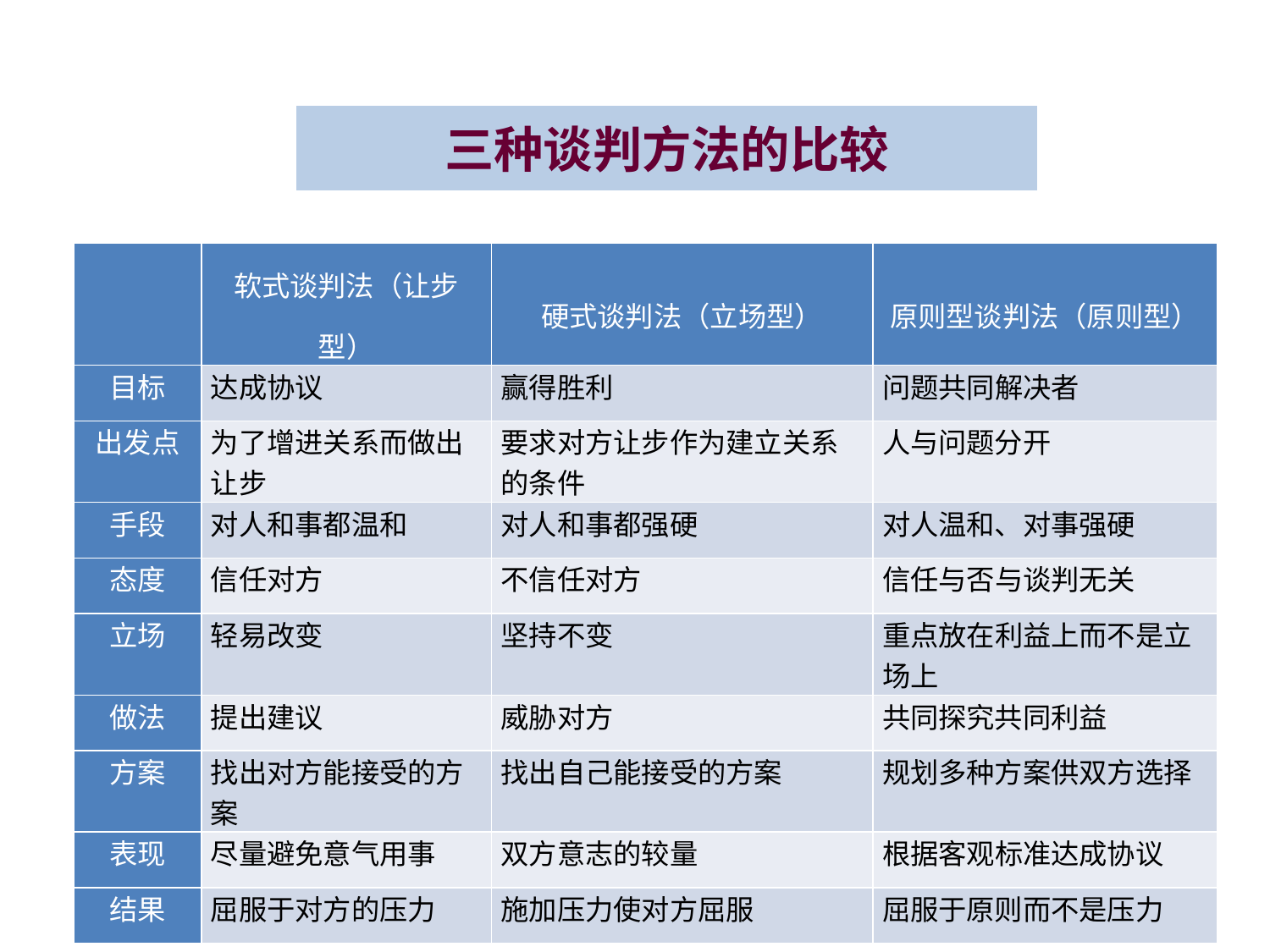

# 三种谈判方法的比较
|  | 软式谈判法（让步型） | 硬式谈判法（立场型） | 原则型谈判法（原则型） |
| --- | --- | --- | --- |
| 目标 | 达成协议 | 赢得胜利 | 问题共同解决者 |
| 出发点 | 为了增进关系而做出让步 | 要求对方让步作为建立关系的条件 | 人与问题分开 |
| 手段 | 对人和事都温和 | 对人和事都强硬 | 对人温和、对事强硬 |
| 态度 | 信任对方 | 不信任对方 | 信任与否与谈判无关 |
| 立场 | 轻易改变 | 坚持不变 | 重点放在利益上而不是立场上 |
| 做法 | 提出建议 | 威胁对方 | 共同探究共同利益 |
| 方案 | 找出对方能接受的方案 | 找出自己能接受的方案 | 规划多种方案供双方选择 |
| 表现 | 尽量避免意气用事 | 双方意志的较量 | 根据客观标准达成协议 |
| 结果 | 屈服于对方的压力 | 施加压力使对方屈服 | 屈服于原则而不是压力 |